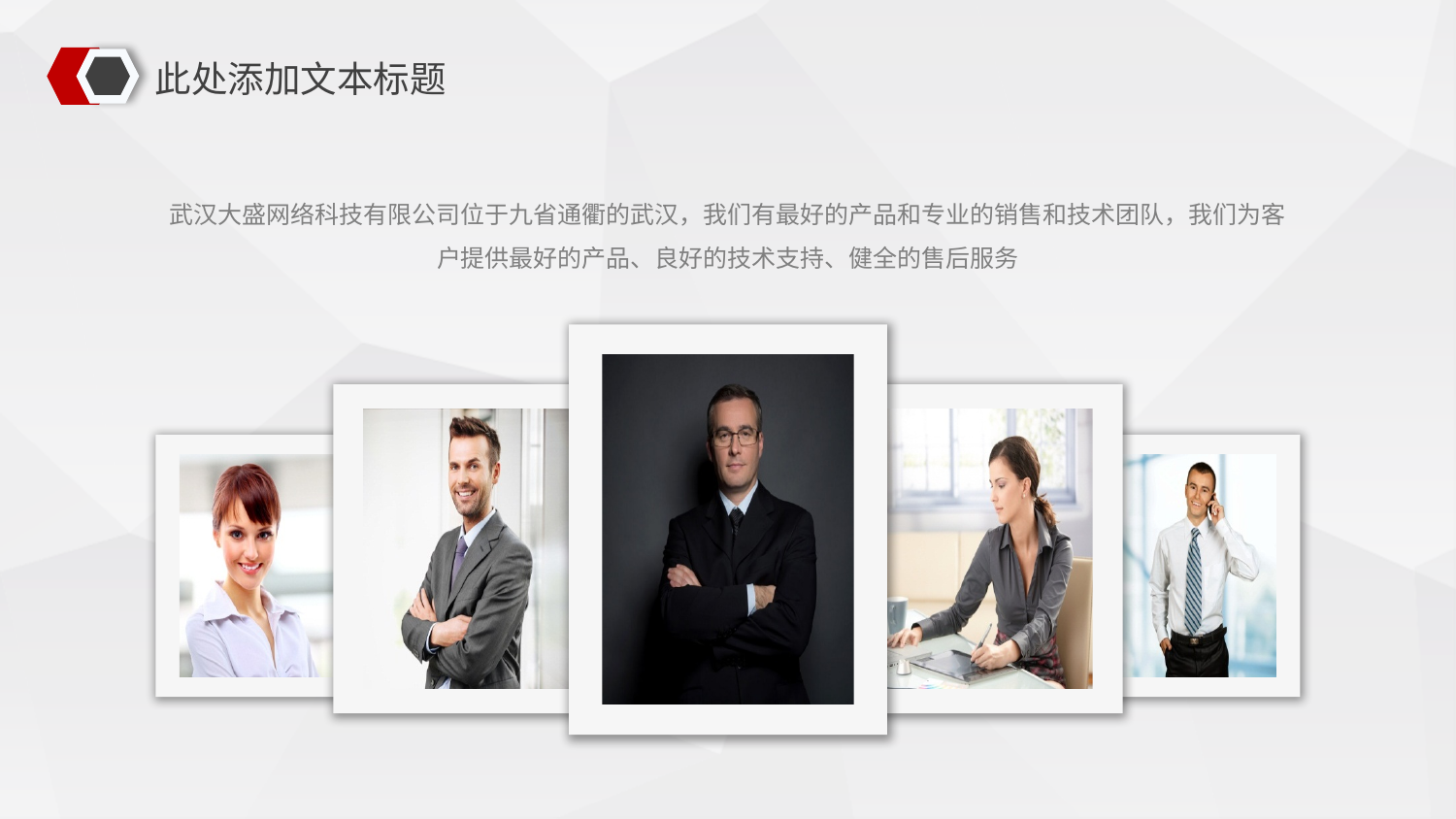

此处添加文本标题

武汉大盛网络科技有限公司位于九省通衢的武汉，我们有最好的产品和专业的销售和技术团队，我们为客户提供最好的产品、良好的技术支持、健全的售后服务